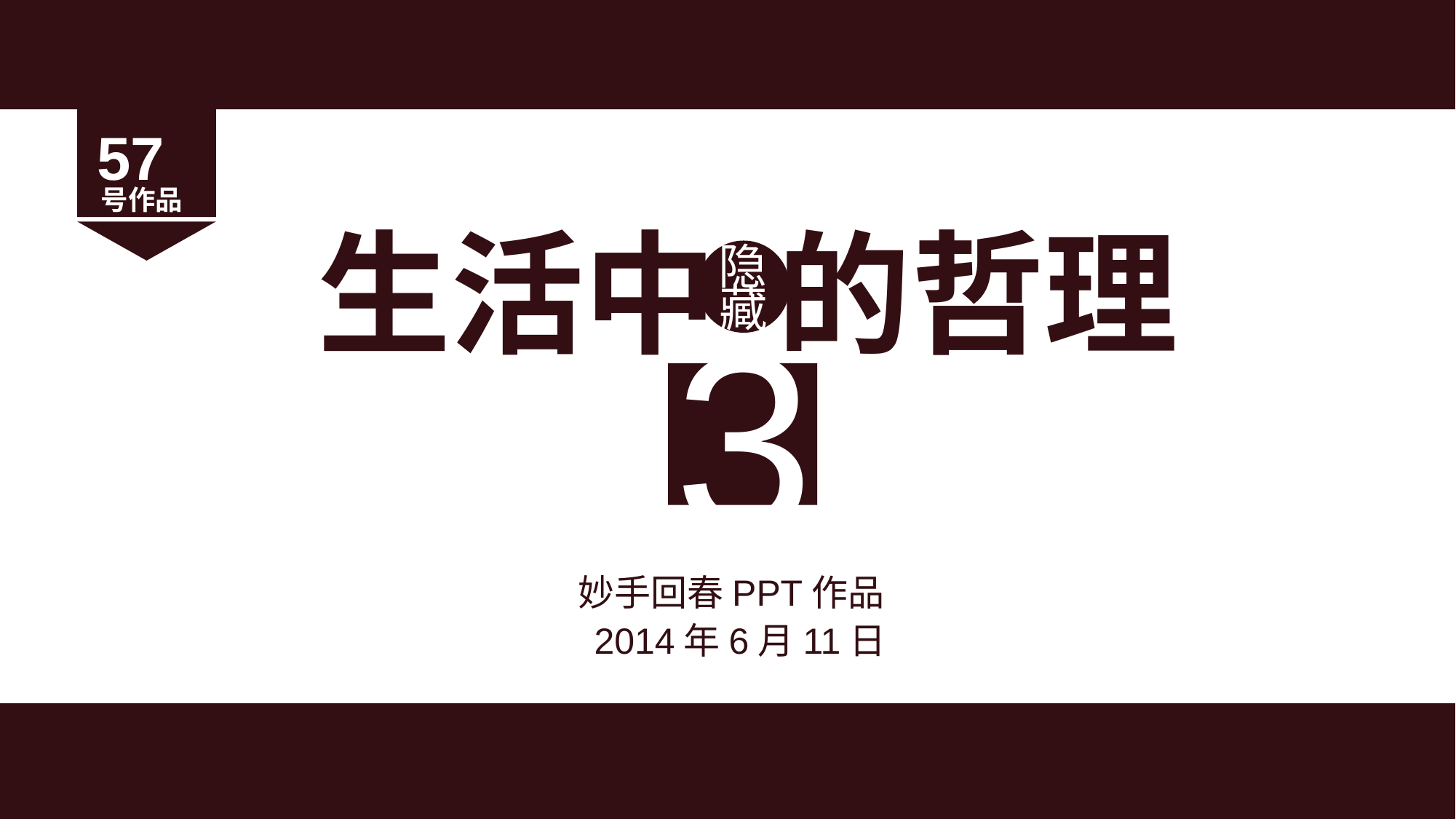

57
号作品
生活中  的哲理

隐
藏

3

妙手回春PPT作品
2014年6月11日